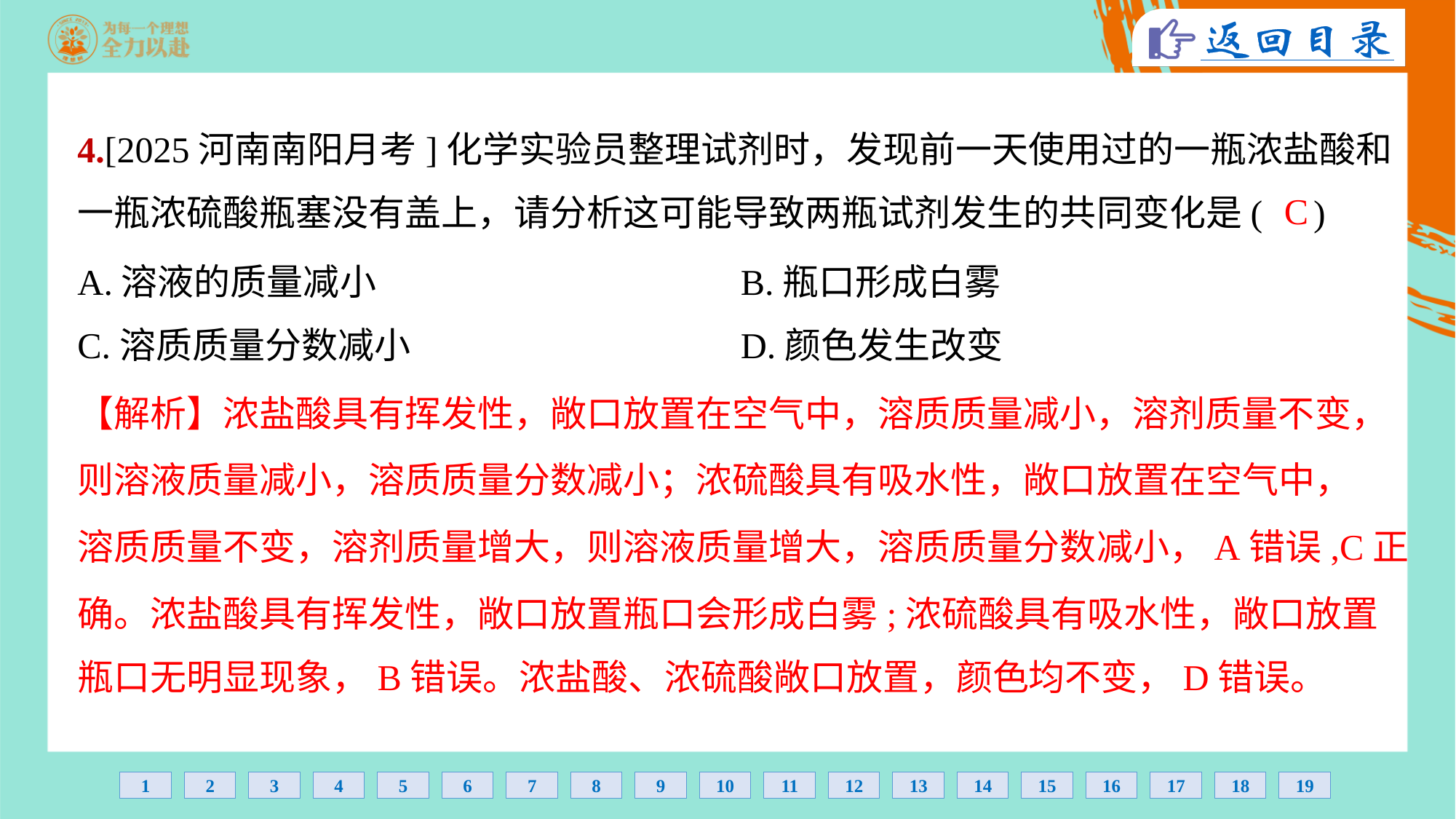

4.[2025河南南阳月考]化学实验员整理试剂时，发现前一天使用过的一瓶浓盐酸和
一瓶浓硫酸瓶塞没有盖上，请分析这可能导致两瓶试剂发生的共同变化是(     )
C
A.溶液的质量减小	B.瓶口形成白雾
C.溶质质量分数减小	D.颜色发生改变
【解析】浓盐酸具有挥发性，敞口放置在空气中，溶质质量减小，溶剂质量不变，
则溶液质量减小，溶质质量分数减小；浓硫酸具有吸水性，敞口放置在空气中，
溶质质量不变，溶剂质量增大，则溶液质量增大，溶质质量分数减小，A错误,C正
确。浓盐酸具有挥发性，敞口放置瓶口会形成白雾;浓硫酸具有吸水性，敞口放置
瓶口无明显现象，B错误。浓盐酸、浓硫酸敞口放置，颜色均不变，D错误。